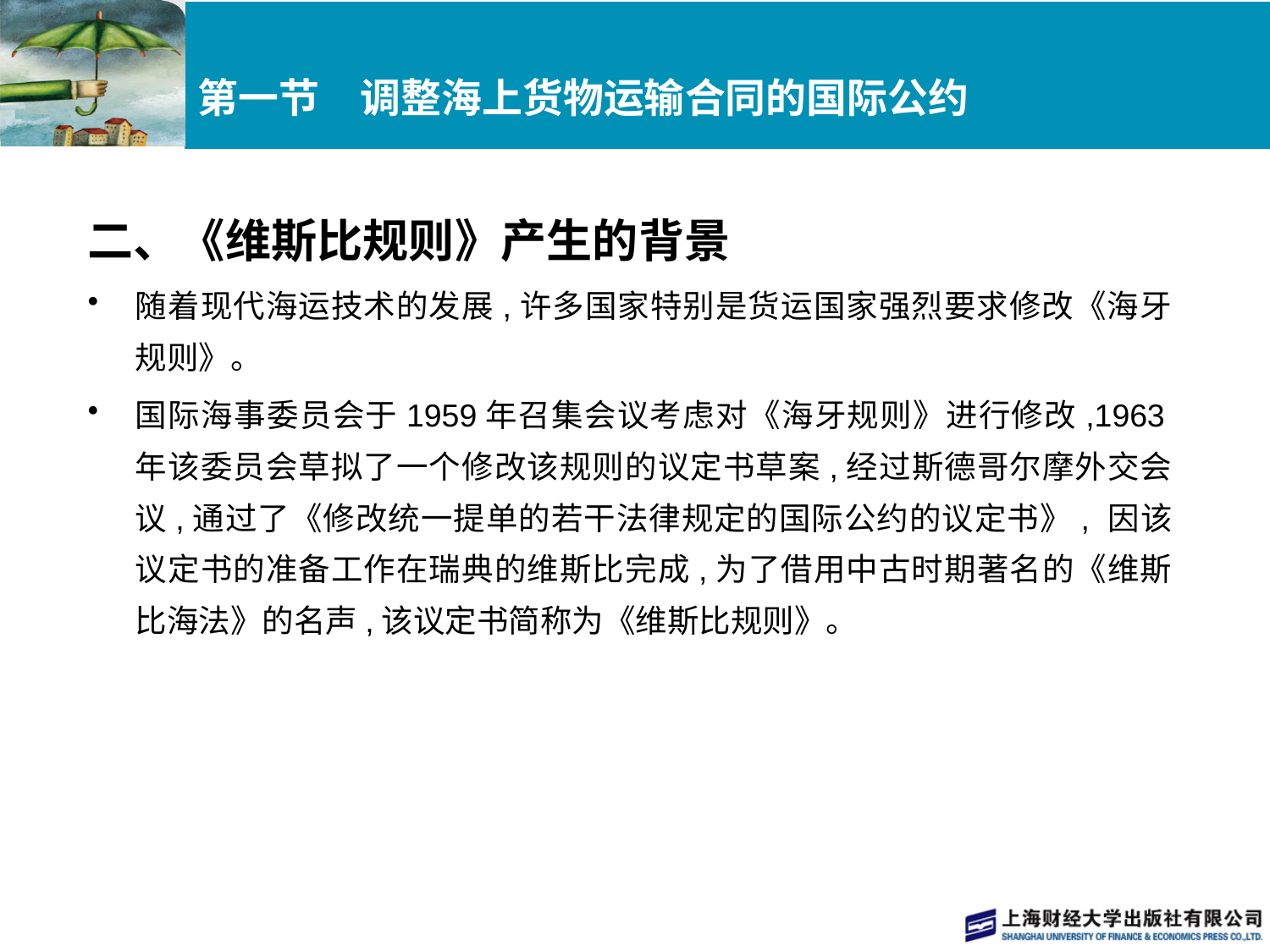

# 第一节　调整海上货物运输合同的国际公约
二、《维斯比规则》产生的背景
随着现代海运技术的发展,许多国家特别是货运国家强烈要求修改《海牙规则》。
国际海事委员会于1959年召集会议考虑对《海牙规则》进行修改,1963年该委员会草拟了一个修改该规则的议定书草案,经过斯德哥尔摩外交会议,通过了《修改统一提单的若干法律规定的国际公约的议定书》, 因该议定书的准备工作在瑞典的维斯比完成,为了借用中古时期著名的《维斯比海法》的名声,该议定书简称为《维斯比规则》。